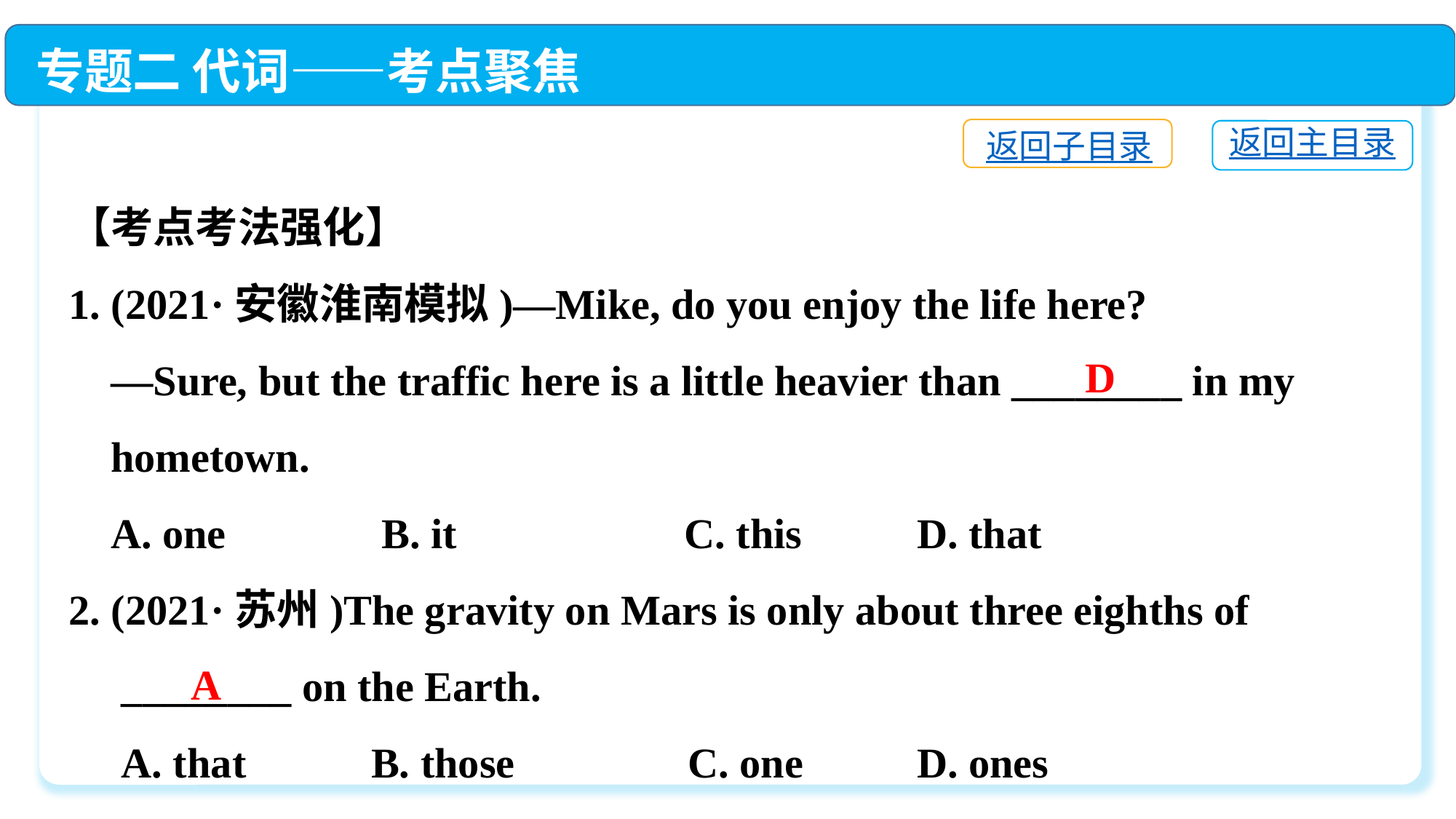

专题二 代词——考点聚焦

返回子目录
返回主目录
【考点考法强化】
1. (2021·安徽淮南模拟)—Mike, do you enjoy the life here?
    —Sure, but the traffic here is a little heavier than ________ in my
    hometown.
    A. one	         B. it	                 C. this	        D. that
2. (2021·苏州)The gravity on Mars is only about three eighths of
     ________ on the Earth.
     A. that	        B. those	       C. one	        D. ones

D
A